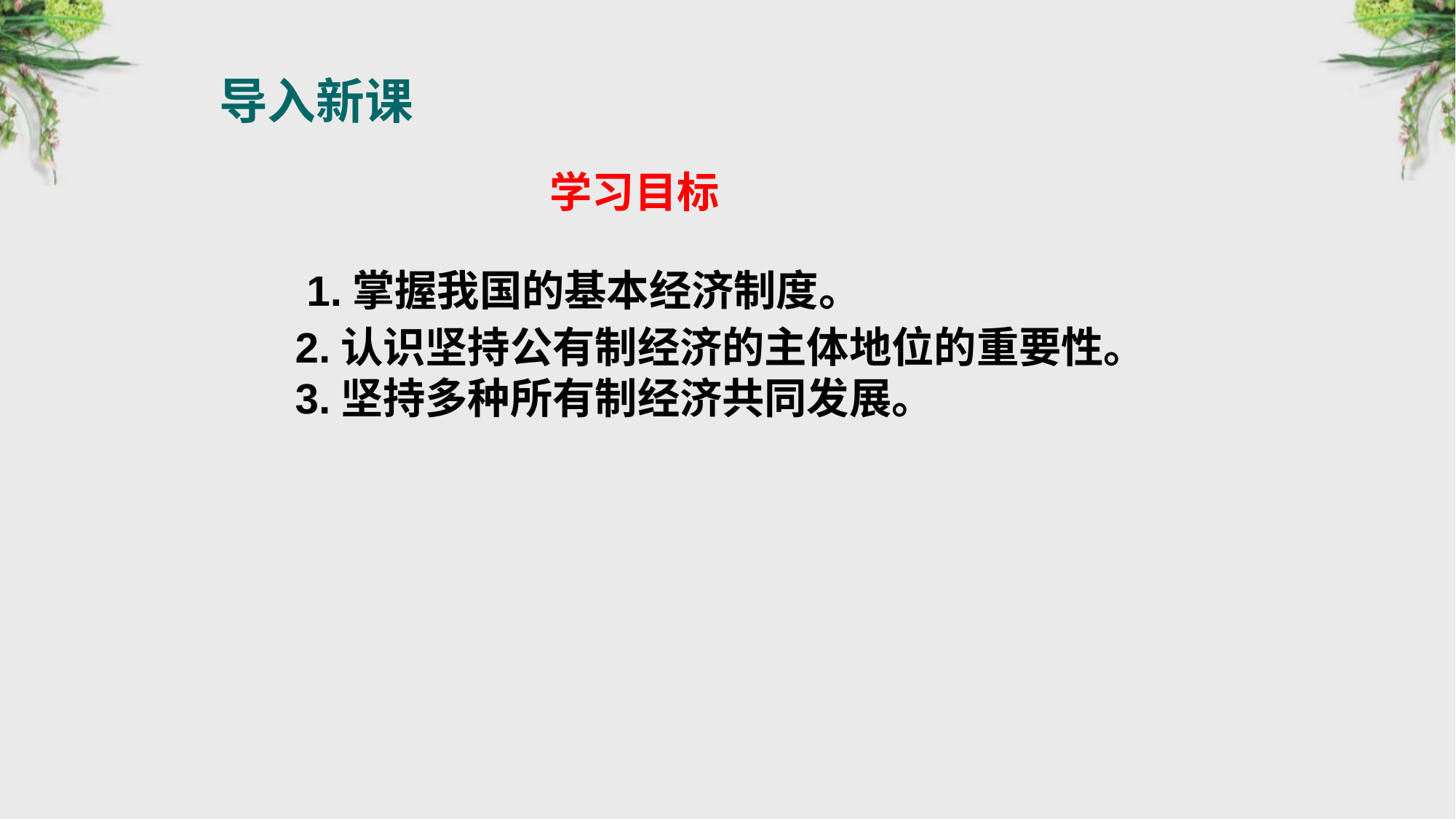

导入新课

  1.掌握我国的基本经济制度。
  2.认识坚持公有制经济的主体地位的重要性。
  3.坚持多种所有制经济共同发展。

学习目标